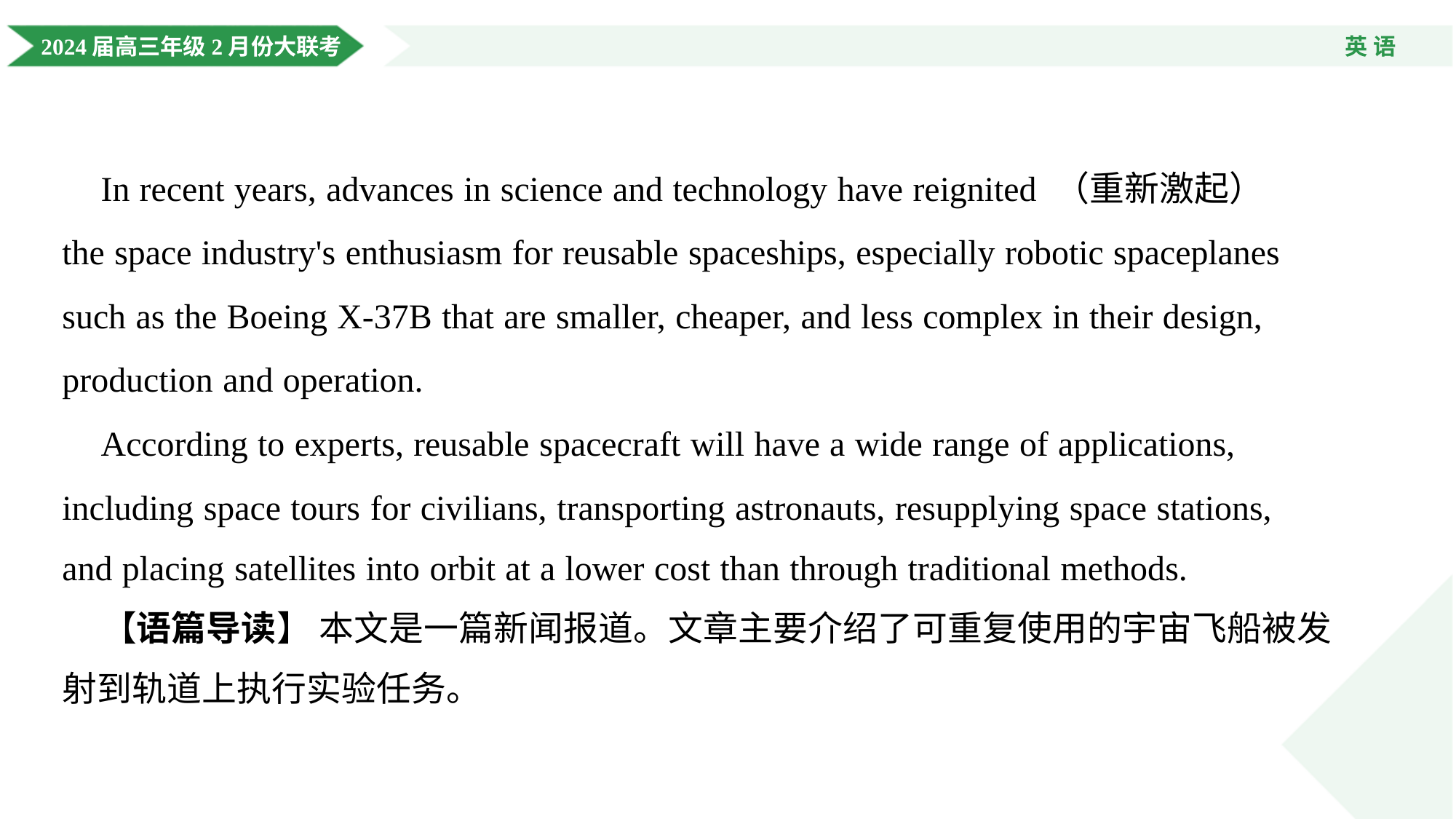

In recent years, advances in science and technology have reignited （重新激起）
the space industry's enthusiasm for reusable spaceships, especially robotic spaceplanes
such as the Boeing X-37B that are smaller, cheaper, and less complex in their design,
production and operation.
    According to experts, reusable spacecraft will have a wide range of applications,
including space tours for civilians, transporting astronauts, resupplying space stations,
and placing satellites into orbit at a lower cost than through traditional methods.
    【语篇导读】 本文是一篇新闻报道。文章主要介绍了可重复使用的宇宙飞船被发
射到轨道上执行实验任务。